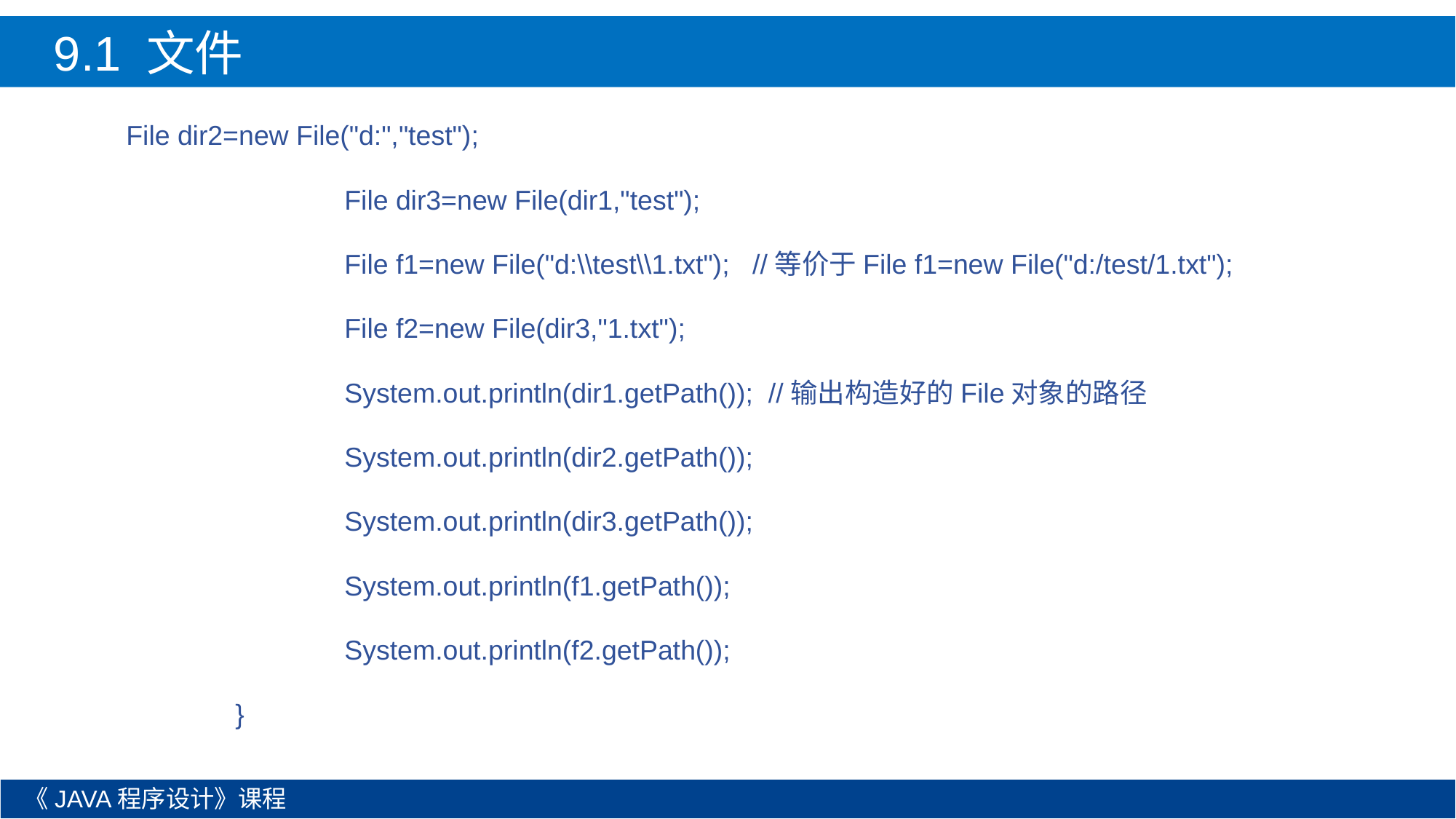

9.1 文件
File dir2=new File("d:","test");
		File dir3=new File(dir1,"test");
		File f1=new File("d:\\test\\1.txt");   //等价于File f1=new File("d:/test/1.txt");
		File f2=new File(dir3,"1.txt");
		System.out.println(dir1.getPath());  //输出构造好的File对象的路径
		System.out.println(dir2.getPath());
		System.out.println(dir3.getPath());
		System.out.println(f1.getPath());
		System.out.println(f2.getPath());
	}

《JAVA程序设计》课程